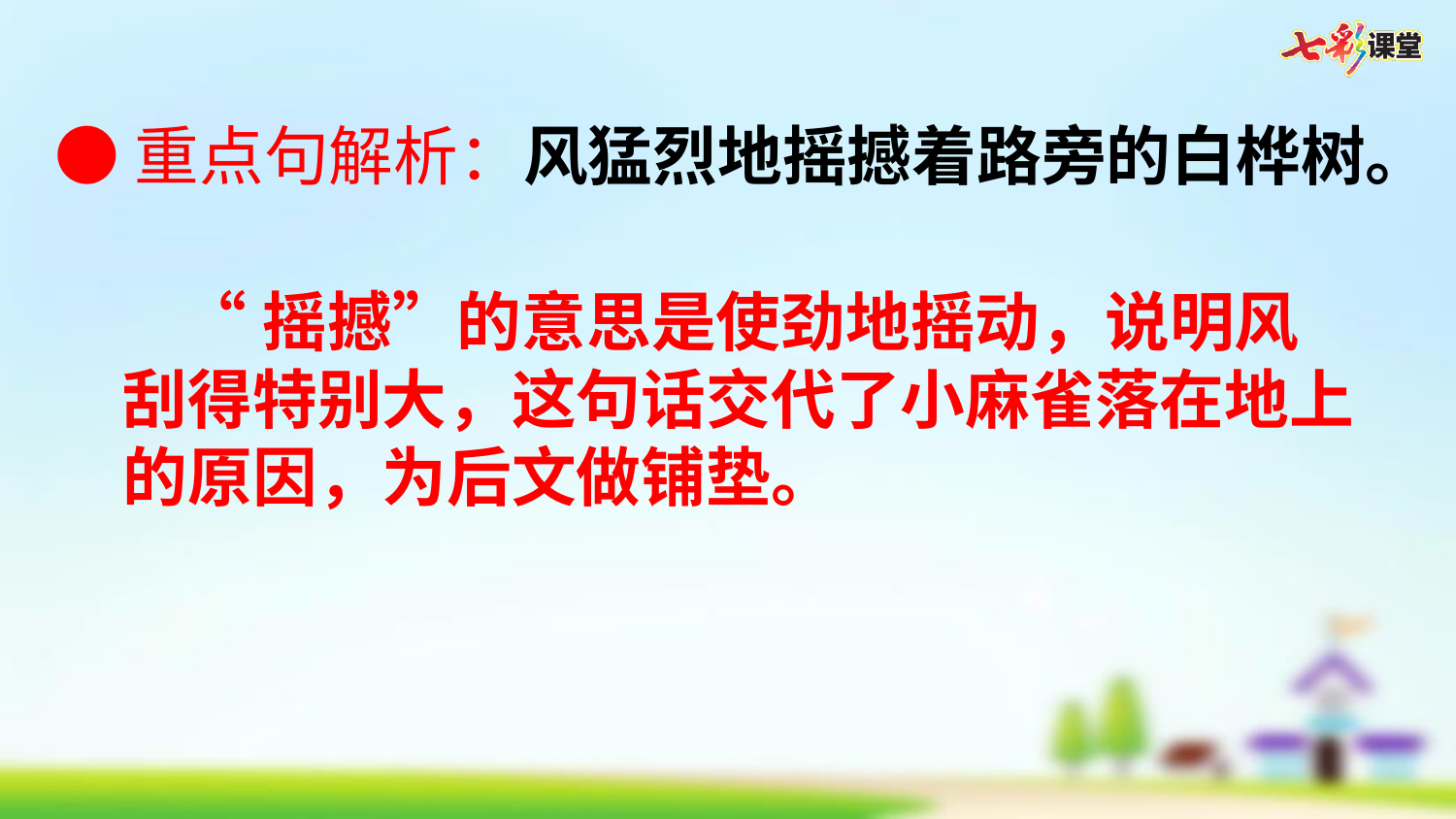

●重点句解析：风猛烈地摇撼着路旁的白桦树。
    “摇撼”的意思是使劲地摇动，说明风刮得特别大，这句话交代了小麻雀落在地上的原因，为后文做铺垫。